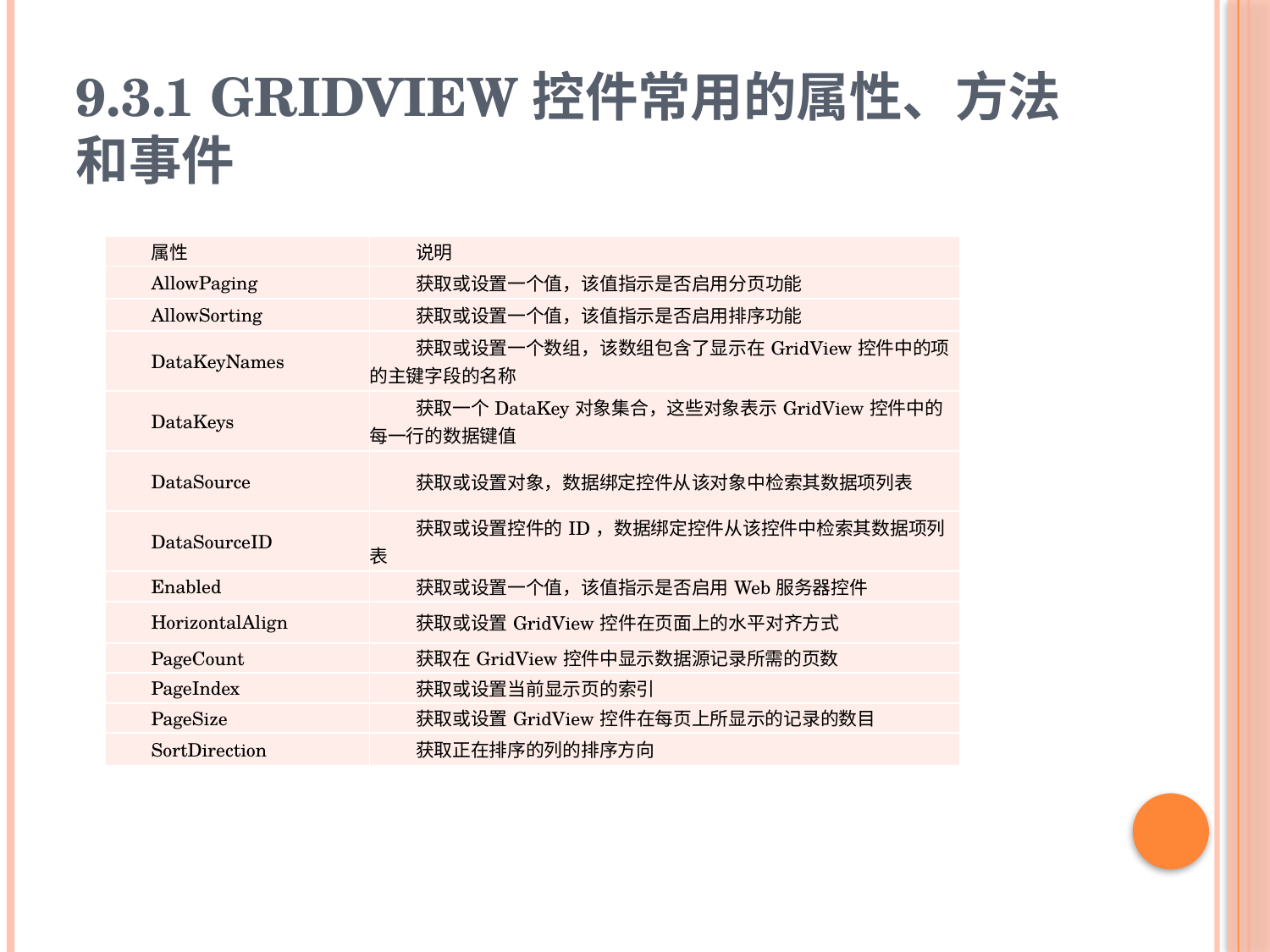

# 9.3.1 GridView控件常用的属性、方法和事件
| 属性 | 说明 |
| --- | --- |
| AllowPaging | 获取或设置一个值，该值指示是否启用分页功能 |
| AllowSorting | 获取或设置一个值，该值指示是否启用排序功能 |
| DataKeyNames | 获取或设置一个数组，该数组包含了显示在GridView控件中的项的主键字段的名称 |
| DataKeys | 获取一个DataKey对象集合，这些对象表示GridView控件中的每一行的数据键值 |
| DataSource | 获取或设置对象，数据绑定控件从该对象中检索其数据项列表 |
| DataSourceID | 获取或设置控件的ID，数据绑定控件从该控件中检索其数据项列表 |
| Enabled | 获取或设置一个值，该值指示是否启用Web服务器控件 |
| HorizontalAlign | 获取或设置GridView控件在页面上的水平对齐方式 |
| PageCount | 获取在GridView控件中显示数据源记录所需的页数 |
| PageIndex | 获取或设置当前显示页的索引 |
| PageSize | 获取或设置GridView控件在每页上所显示的记录的数目 |
| SortDirection | 获取正在排序的列的排序方向 |